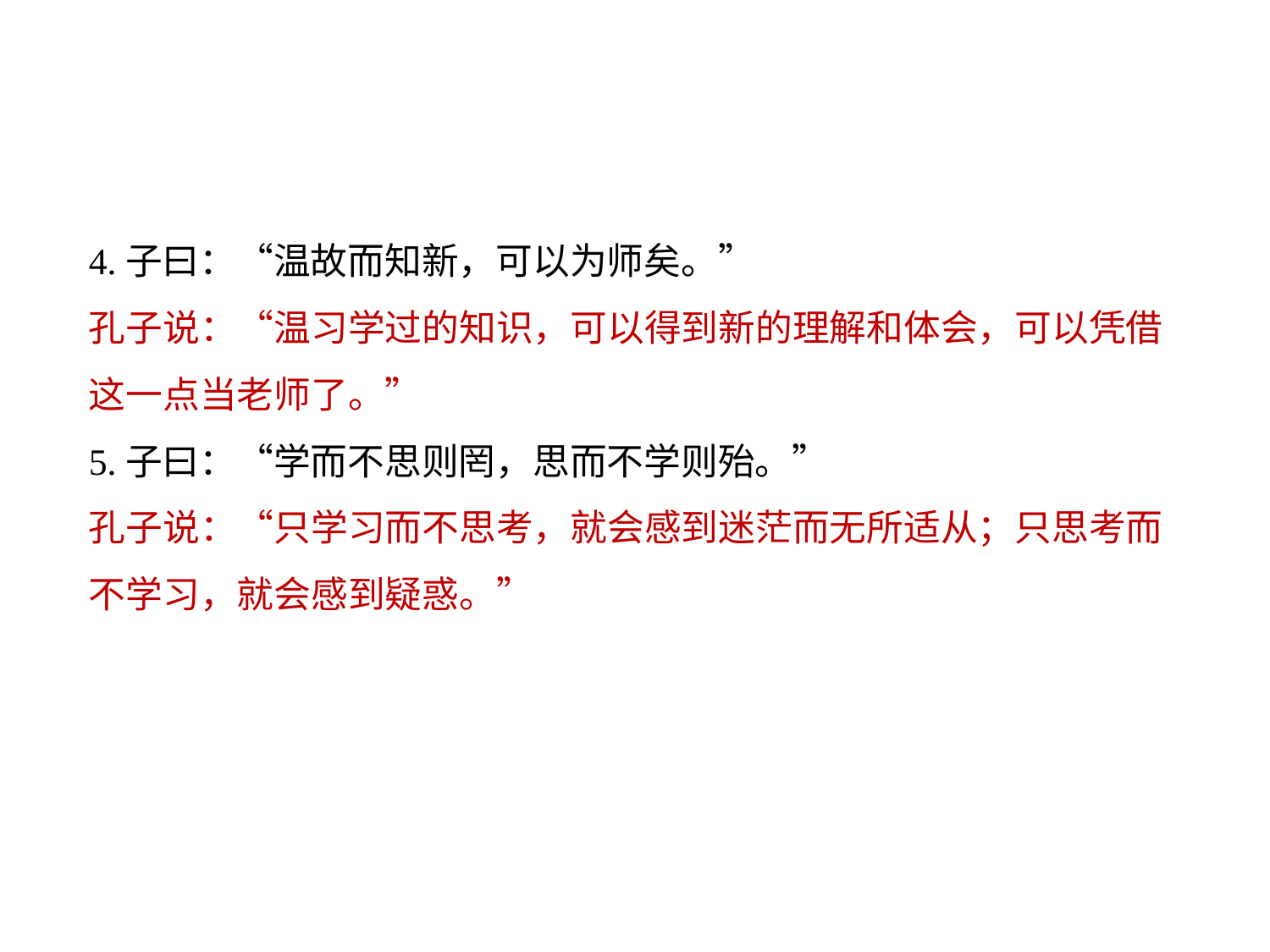

4.子曰：“温故而知新，可以为师矣。”
孔子说：“温习学过的知识，可以得到新的理解和体会，可以凭借这一点当老师了。”
5.子曰：“学而不思则罔，思而不学则殆。”
孔子说：“只学习而不思考，就会感到迷茫而无所适从；只思考而不学习，就会感到疑惑。”